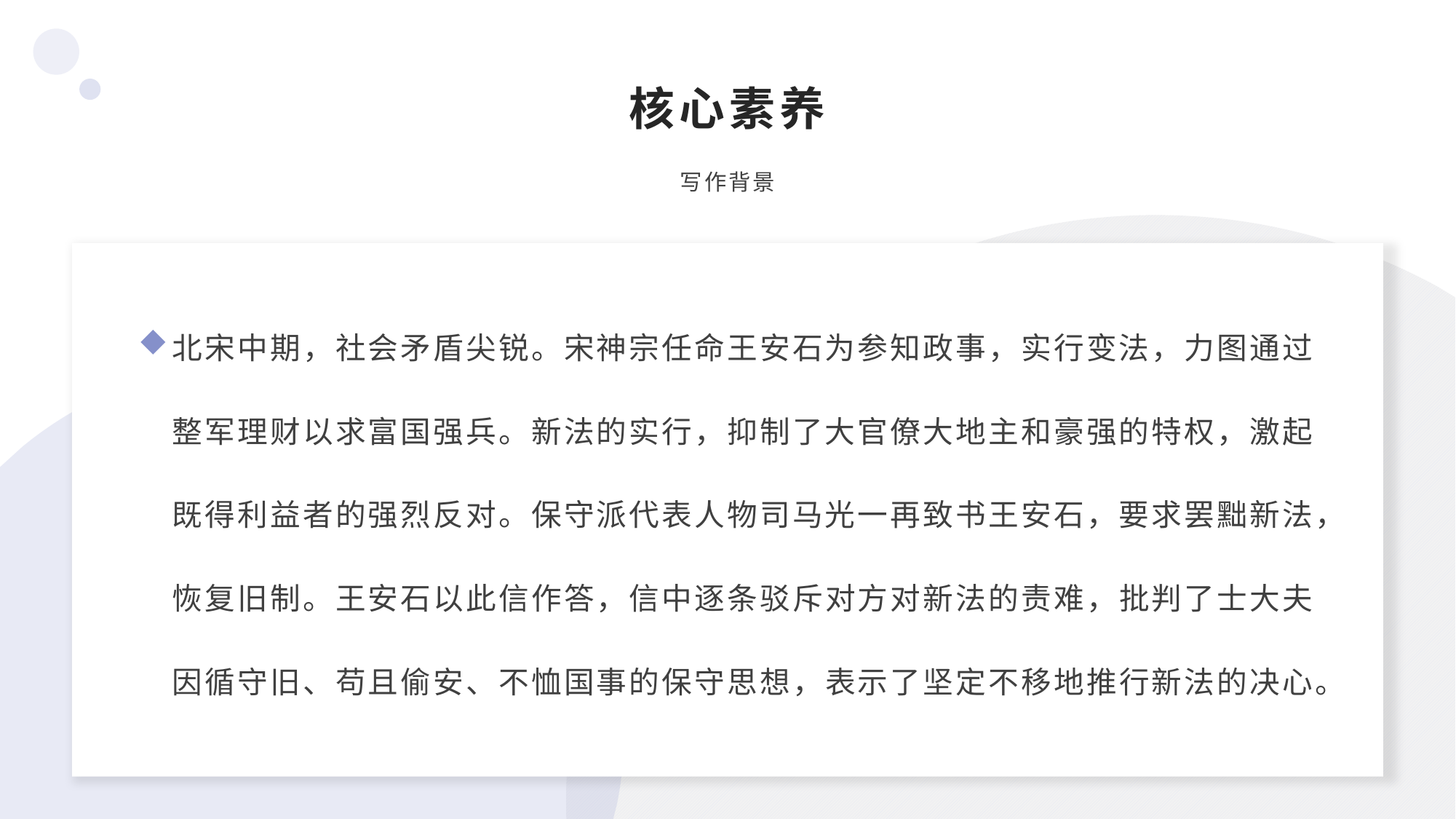

核心素养

写作背景

北宋中期，社会矛盾尖锐。宋神宗任命王安石为参知政事，实行变法，力图通过整军理财以求富国强兵。新法的实行，抑制了大官僚大地主和豪强的特权，激起既得利益者的强烈反对。保守派代表人物司马光一再致书王安石，要求罢黜新法，恢复旧制。王安石以此信作答，信中逐条驳斥对方对新法的责难，批判了士大夫因循守旧、苟且偷安、不恤国事的保守思想，表示了坚定不移地推行新法的决心。